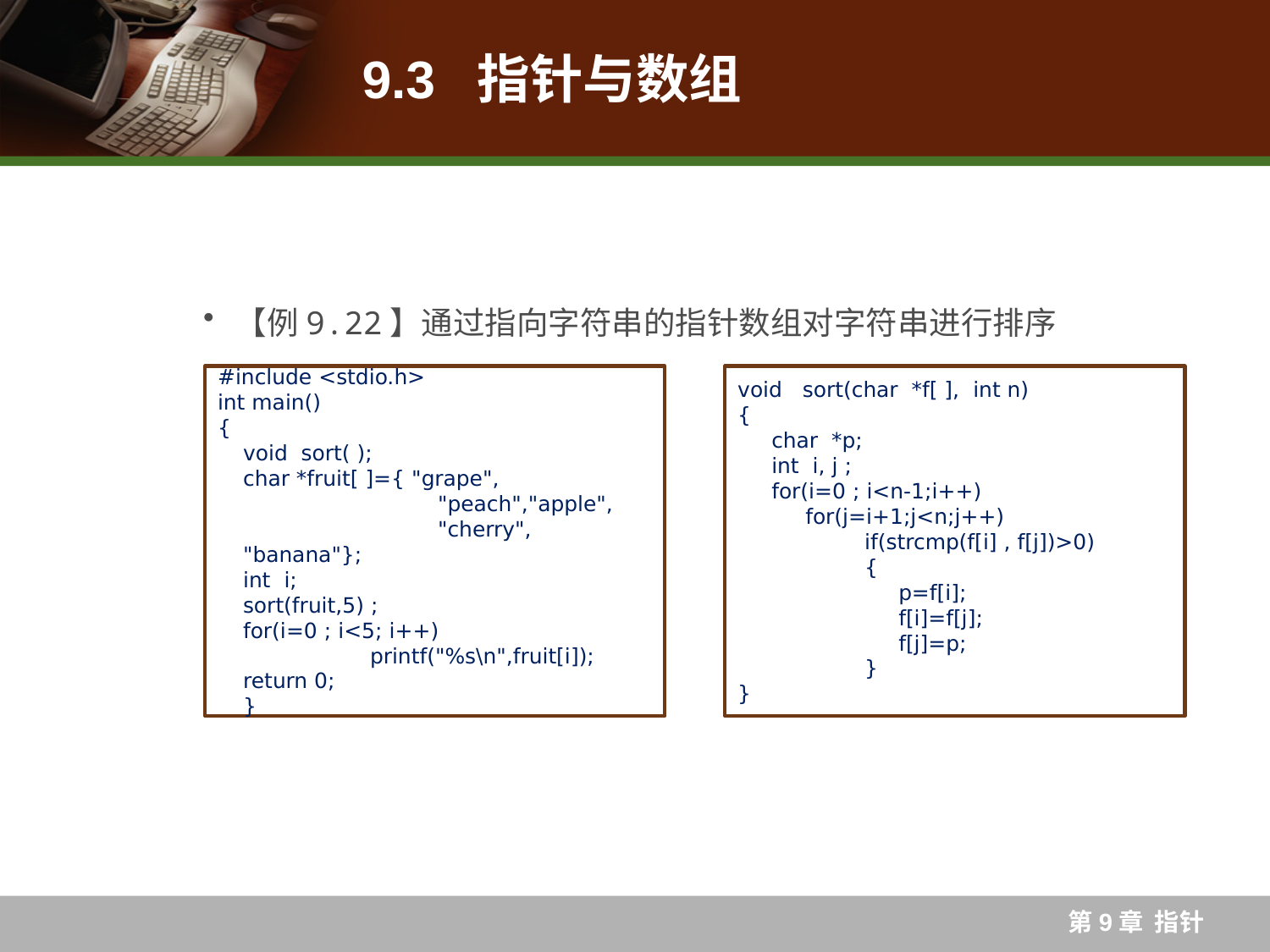

# 9.3  指针与数组
【例9.22】通过指向字符串的指针数组对字符串进行排序
#include <stdio.h>
int main()
{
void  sort( );
char *fruit[ ]={ "grape",
	          "peach","apple",
	          "cherry", "banana"};
int  i;
sort(fruit,5) ;
for(i=0 ; i<5; i++)
	printf("%s\n",fruit[i]);
return 0;
}
void   sort(char  *f[ ],  int n)
{
     char  *p;
     int  i, j ;
     for(i=0 ; i<n-1;i++)
          for(j=i+1;j<n;j++)
	if(strcmp(f[i] , f[j])>0)
       	{
	     p=f[i];
	     f[i]=f[j];
	     f[j]=p;
	}
}
第9章  指针